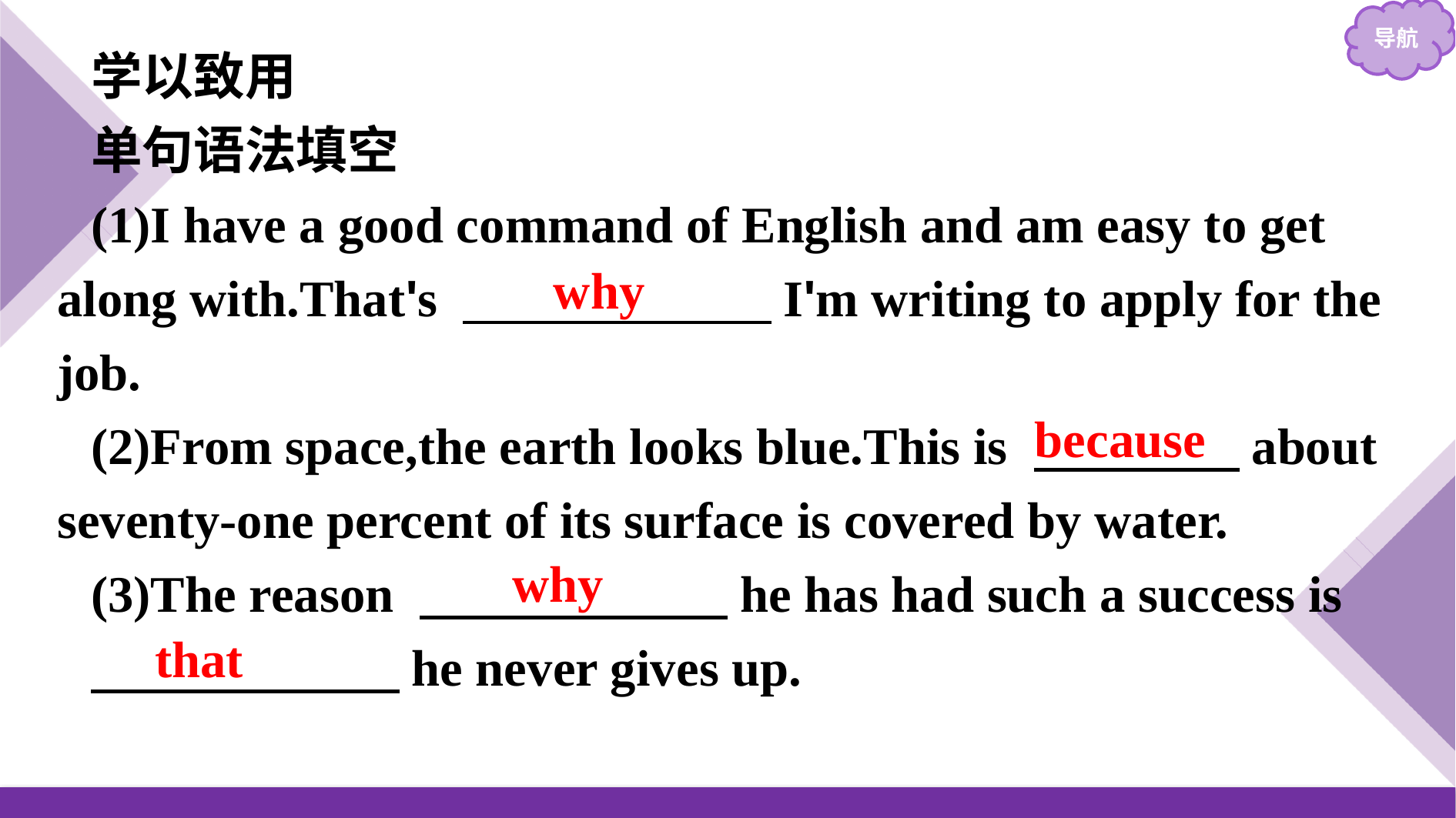

学以致用
单句语法填空
(1)I have a good command of English and am easy to get along with.That's 　　　　　　I'm writing to apply for the job.
(2)From space,the earth looks blue.This is 　　　　about seventy-one percent of its surface is covered by water.
(3)The reason 　　　　　　he has had such a success is
　　　　　　he never gives up.
why
because
why
that